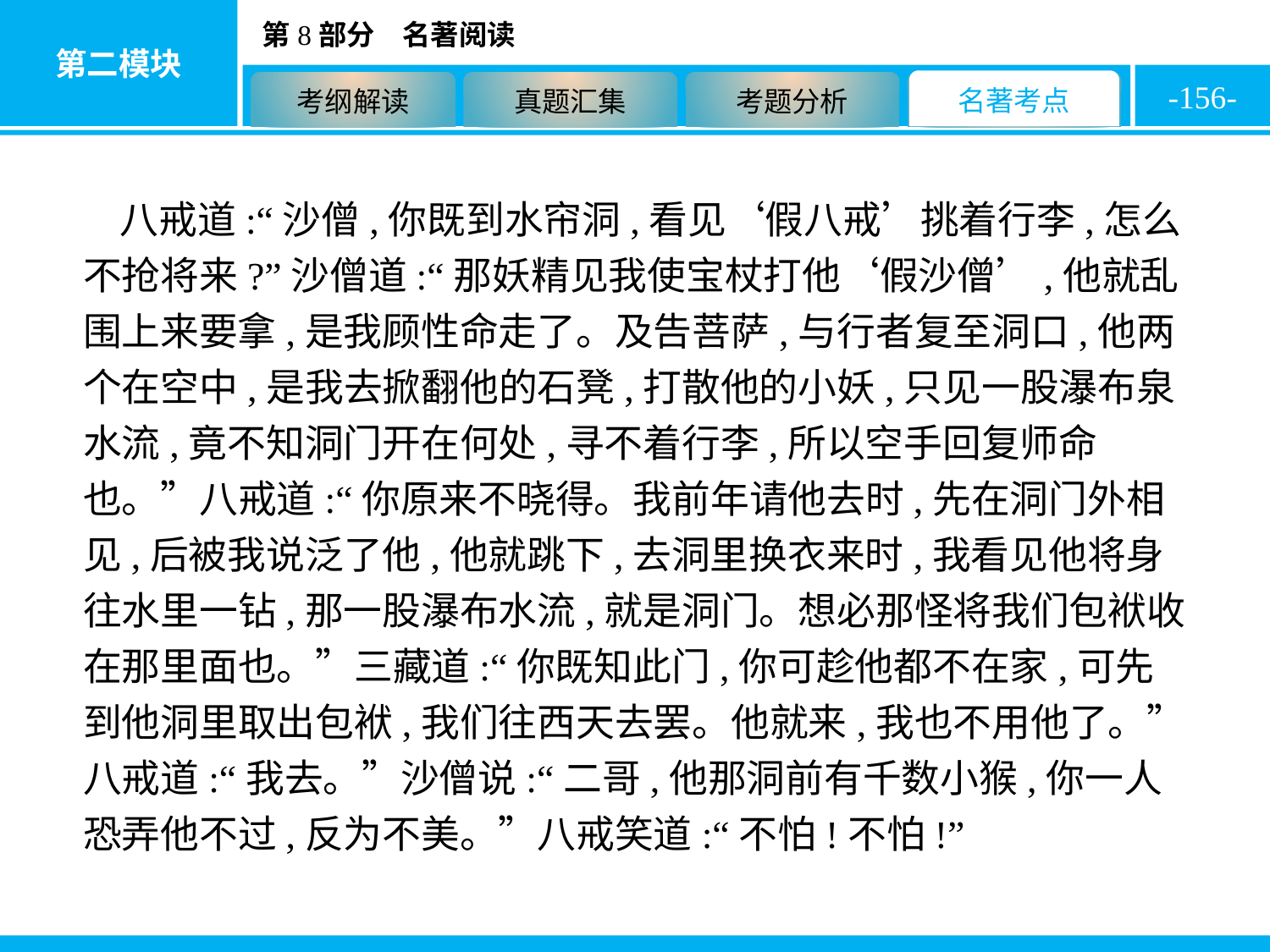

-156-
八戒道:“沙僧,你既到水帘洞,看见‘假八戒’挑着行李,怎么不抢将来?”沙僧道:“那妖精见我使宝杖打他‘假沙僧’,他就乱围上来要拿,是我顾性命走了。及告菩萨,与行者复至洞口,他两个在空中,是我去掀翻他的石凳,打散他的小妖,只见一股瀑布泉水流,竟不知洞门开在何处,寻不着行李,所以空手回复师命也。”八戒道:“你原来不晓得。我前年请他去时,先在洞门外相见,后被我说泛了他,他就跳下,去洞里换衣来时,我看见他将身往水里一钻,那一股瀑布水流,就是洞门。想必那怪将我们包袱收在那里面也。”三藏道:“你既知此门,你可趁他都不在家,可先到他洞里取出包袱,我们往西天去罢。他就来,我也不用他了。”八戒道:“我去。”沙僧说:“二哥,他那洞前有千数小猴,你一人恐弄他不过,反为不美。”八戒笑道:“不怕!不怕!”